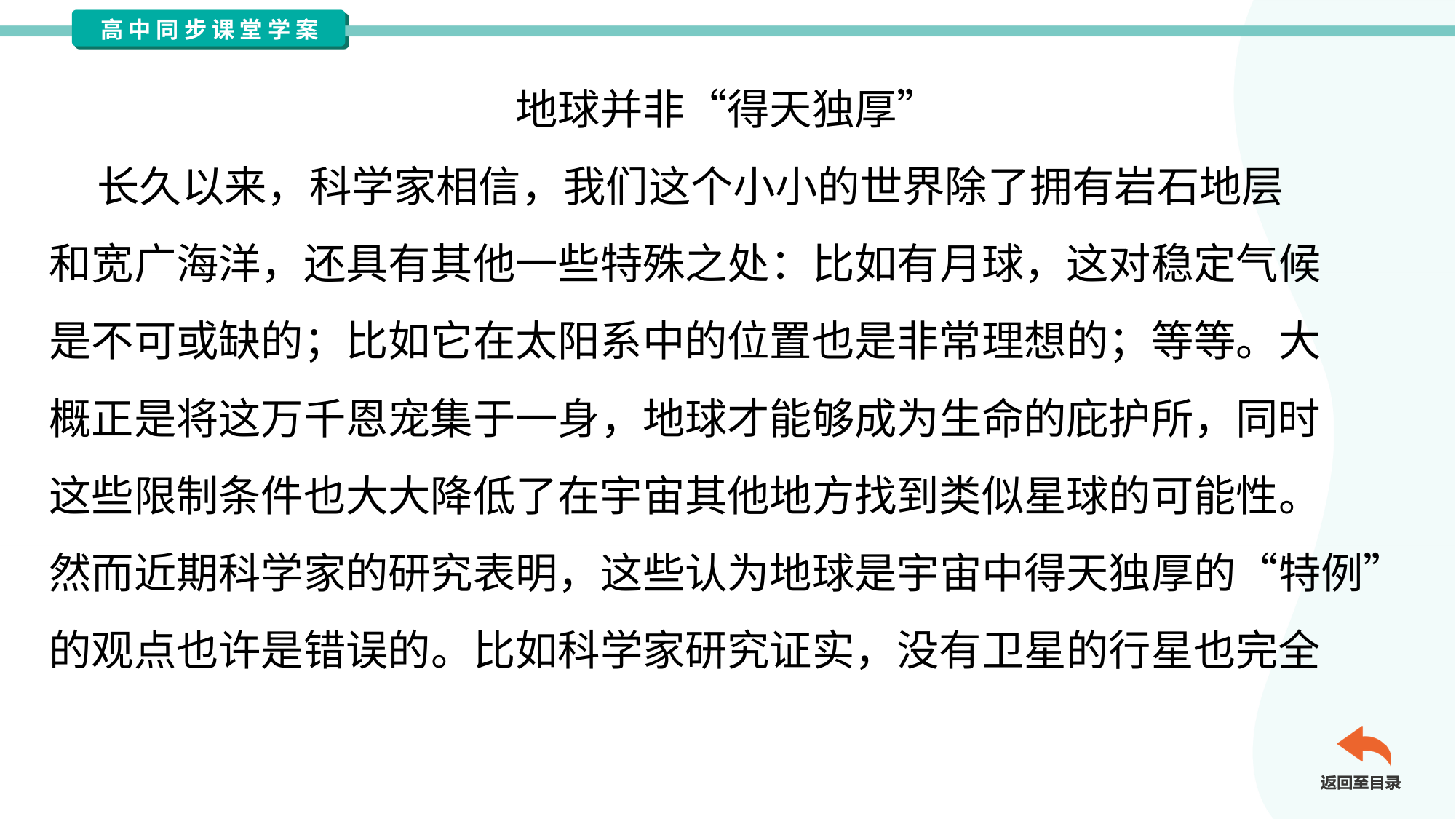

地球并非“得天独厚”
    长久以来，科学家相信，我们这个小小的世界除了拥有岩石地层
和宽广海洋，还具有其他一些特殊之处：比如有月球，这对稳定气候
是不可或缺的；比如它在太阳系中的位置也是非常理想的；等等。大
概正是将这万千恩宠集于一身，地球才能够成为生命的庇护所，同时
这些限制条件也大大降低了在宇宙其他地方找到类似星球的可能性。
然而近期科学家的研究表明，这些认为地球是宇宙中得天独厚的“特例”
的观点也许是错误的。比如科学家研究证实，没有卫星的行星也完全